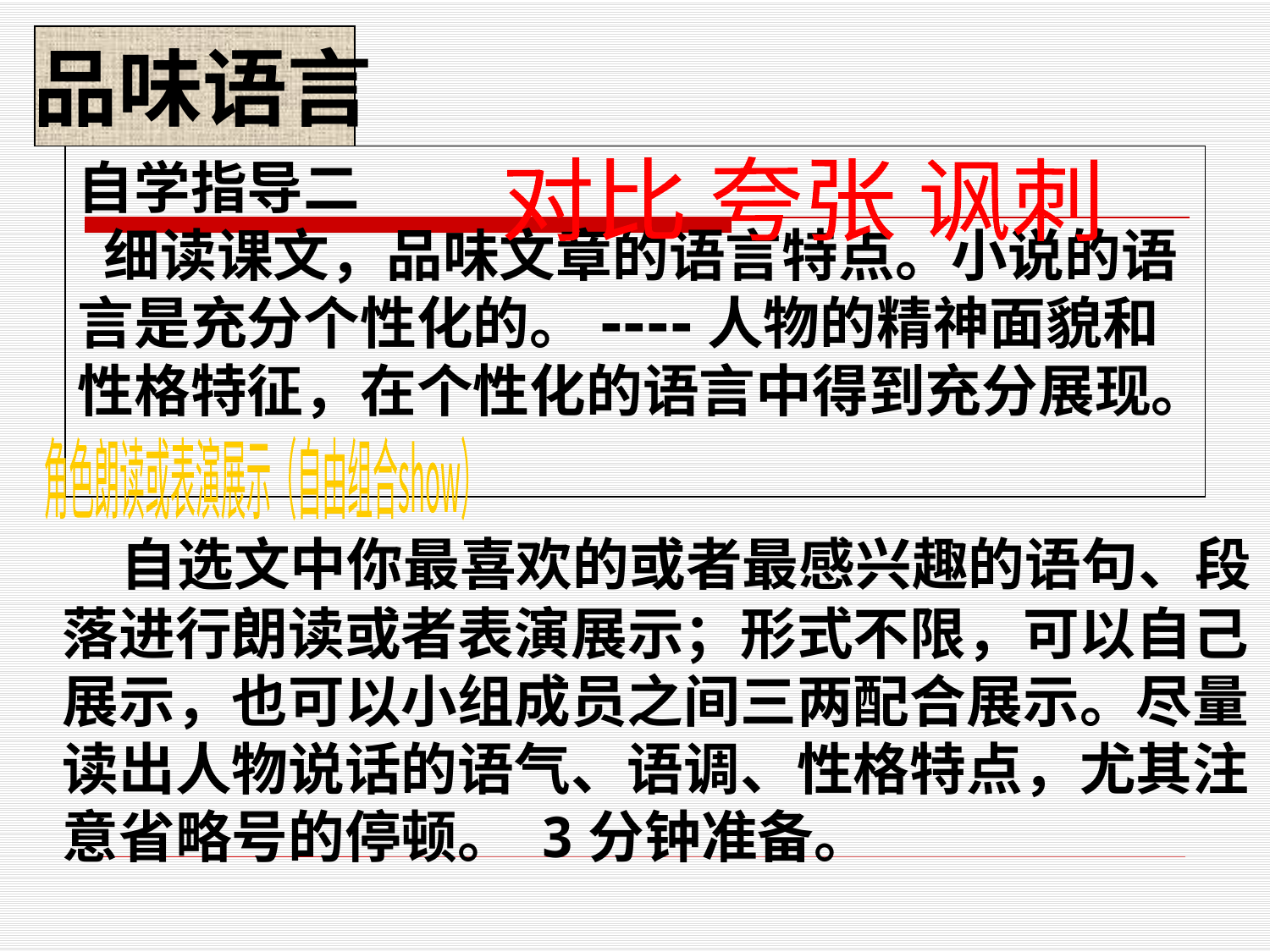

品味语言
自学指导二
 细读课文，品味文章的语言特点。小说的语言是充分个性化的。----人物的精神面貌和性格特征，在个性化的语言中得到充分展现。
对比 夸张 讽刺
角色朗读或表演展示（自由组合show）
   自选文中你最喜欢的或者最感兴趣的语句、段落进行朗读或者表演展示；形式不限，可以自己展示，也可以小组成员之间三两配合展示。尽量读出人物说话的语气、语调、性格特点，尤其注意省略号的停顿。 3分钟准备。